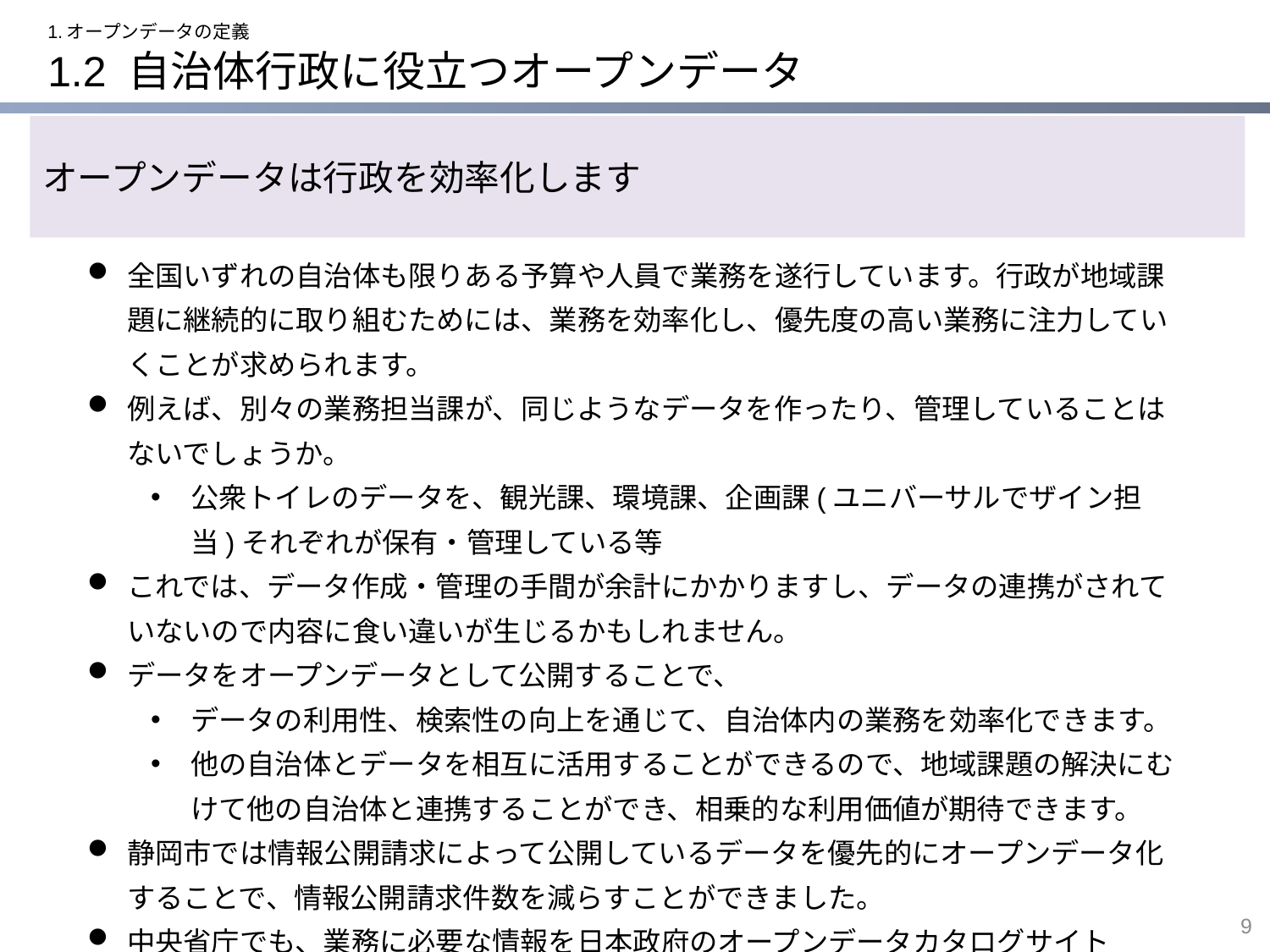

1.オープンデータの定義
# 1.2 自治体行政に役立つオープンデータ
オープンデータは行政を効率化します
全国いずれの自治体も限りある予算や人員で業務を遂行しています。行政が地域課題に継続的に取り組むためには、業務を効率化し、優先度の高い業務に注力していくことが求められます。
例えば、別々の業務担当課が、同じようなデータを作ったり、管理していることはないでしょうか。
公衆トイレのデータを、観光課、環境課、企画課(ユニバーサルでザイン担当)それぞれが保有・管理している等
これでは、データ作成・管理の手間が余計にかかりますし、データの連携がされていないので内容に食い違いが生じるかもしれません。
データをオープンデータとして公開することで、
データの利用性、検索性の向上を通じて、自治体内の業務を効率化できます。
他の自治体とデータを相互に活用することができるので、地域課題の解決にむけて他の自治体と連携することができ、相乗的な利用価値が期待できます。
静岡市では情報公開請求によって公開しているデータを優先的にオープンデータ化することで、情報公開請求件数を減らすことができました。
中央省庁でも、業務に必要な情報を日本政府のオープンデータカタログサイト「DATA.GO.JP」で検索する場面が増えています。
9